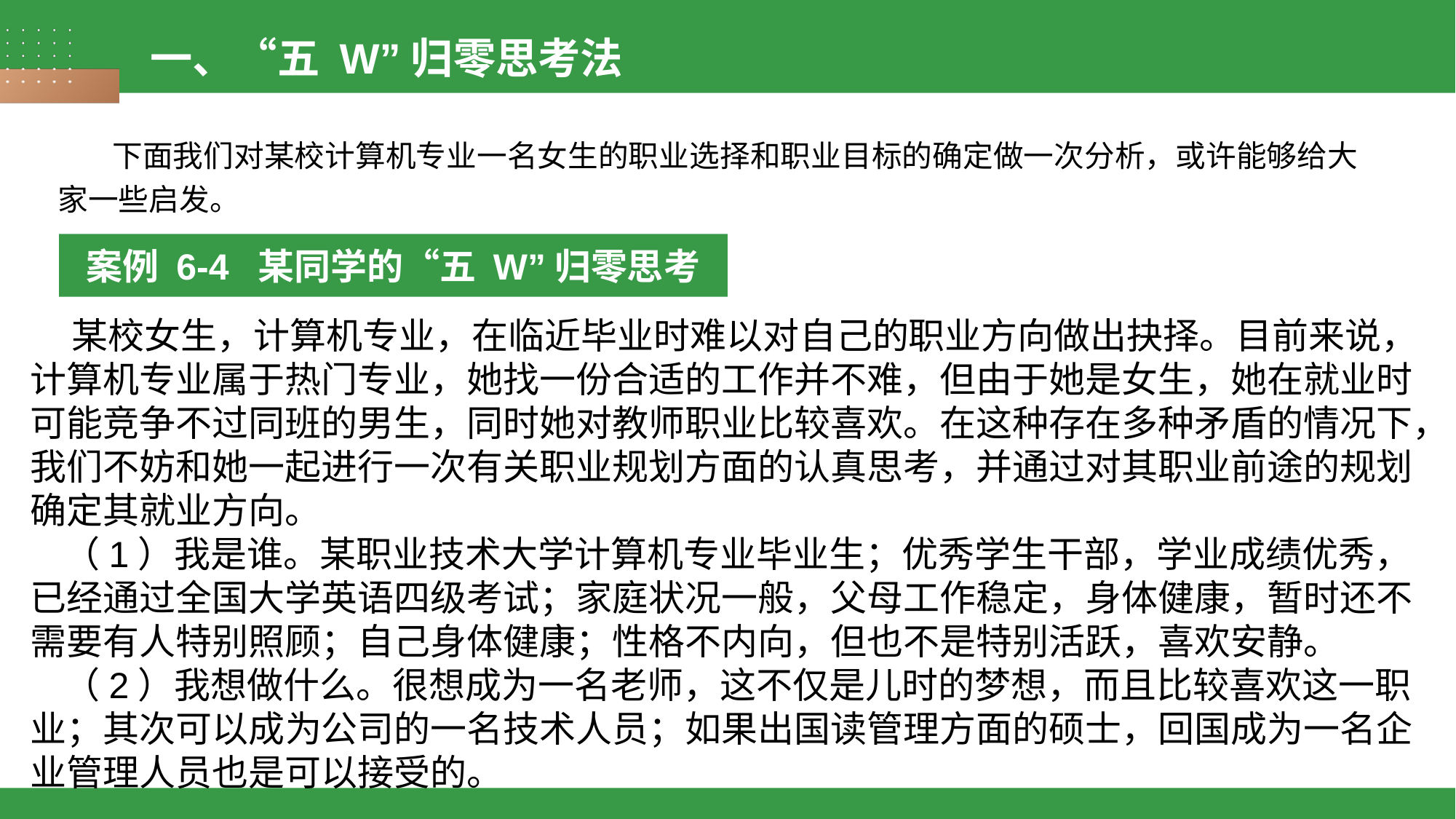

一、“五 W”归零思考法
下面我们对某校计算机专业一名女生的职业选择和职业目标的确定做一次分析，或许能够给大家一些启发。
案例 6-4  某同学的“五 W”归零思考
    某校女生，计算机专业，在临近毕业时难以对自己的职业方向做出抉择。目前来说，计算机专业属于热门专业，她找一份合适的工作并不难，但由于她是女生，她在就业时可能竞争不过同班的男生，同时她对教师职业比较喜欢。在这种存在多种矛盾的情况下，我们不妨和她一起进行一次有关职业规划方面的认真思考，并通过对其职业前途的规划确定其就业方向。
   （1）我是谁。某职业技术大学计算机专业毕业生；优秀学生干部，学业成绩优秀，已经通过全国大学英语四级考试；家庭状况一般，父母工作稳定，身体健康，暂时还不需要有人特别照顾；自己身体健康；性格不内向，但也不是特别活跃，喜欢安静。
   （2）我想做什么。很想成为一名老师，这不仅是儿时的梦想，而且比较喜欢这一职业；其次可以成为公司的一名技术人员；如果出国读管理方面的硕士，回国成为一名企业管理人员也是可以接受的。